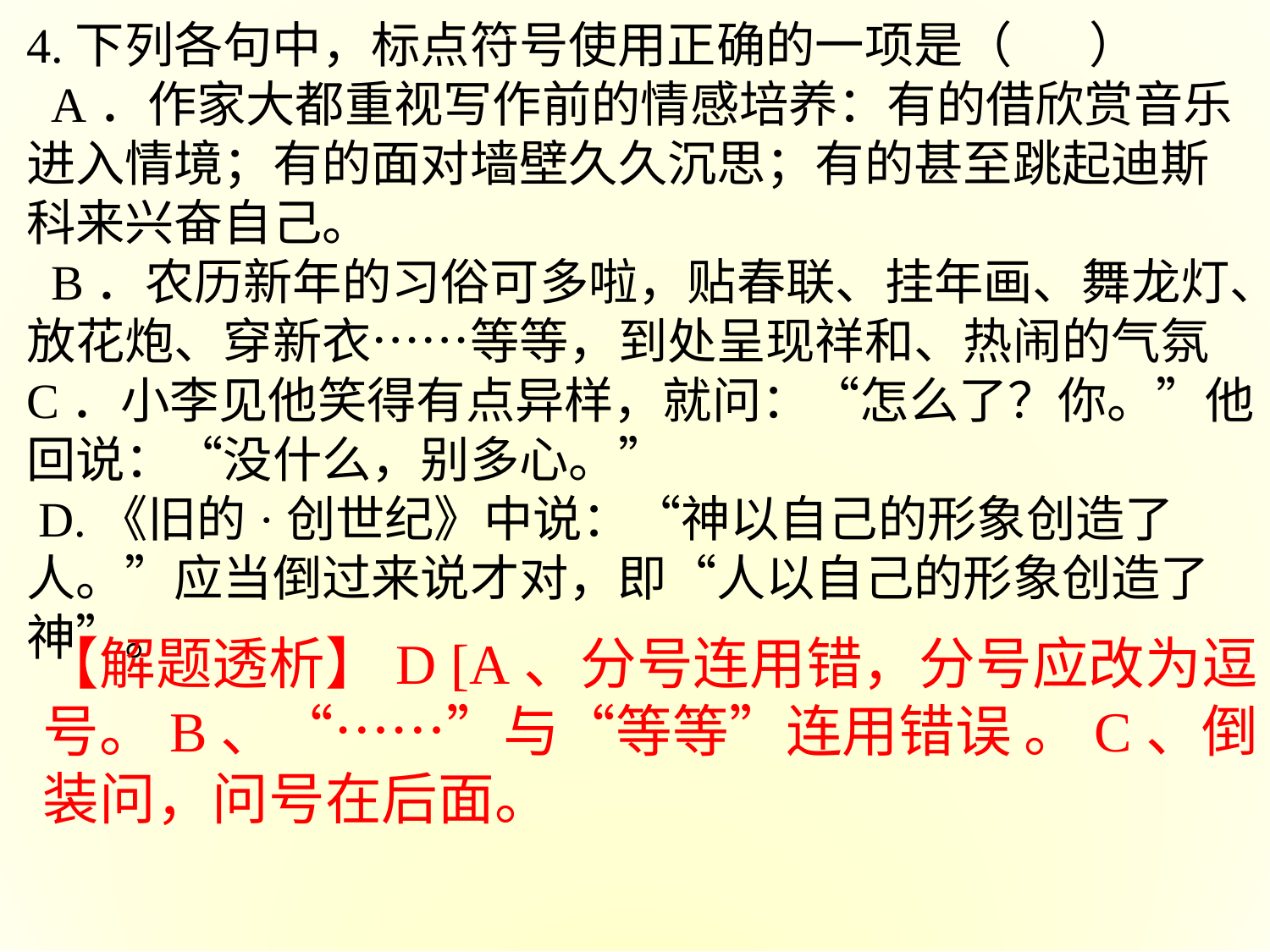

4.下列各句中，标点符号使用正确的一项是（       ）
  A．作家大都重视写作前的情感培养：有的借欣赏音乐进入情境；有的面对墙壁久久沉思；有的甚至跳起迪斯科来兴奋自己。
  B．农历新年的习俗可多啦，贴春联、挂年画、舞龙灯、放花炮、穿新衣……等等，到处呈现祥和、热闹的气氛
C．小李见他笑得有点异样，就问：“怎么了？你。”他回说：“没什么，别多心。”
 D.《旧的·创世纪》中说：“神以自己的形象创造了人。”应当倒过来说才对，即“人以自己的形象创造了神”。

【解题透析】D [A、分号连用错，分号应改为逗号。B、“……”与“等等”连用错误 。C、倒装问，问号在后面。